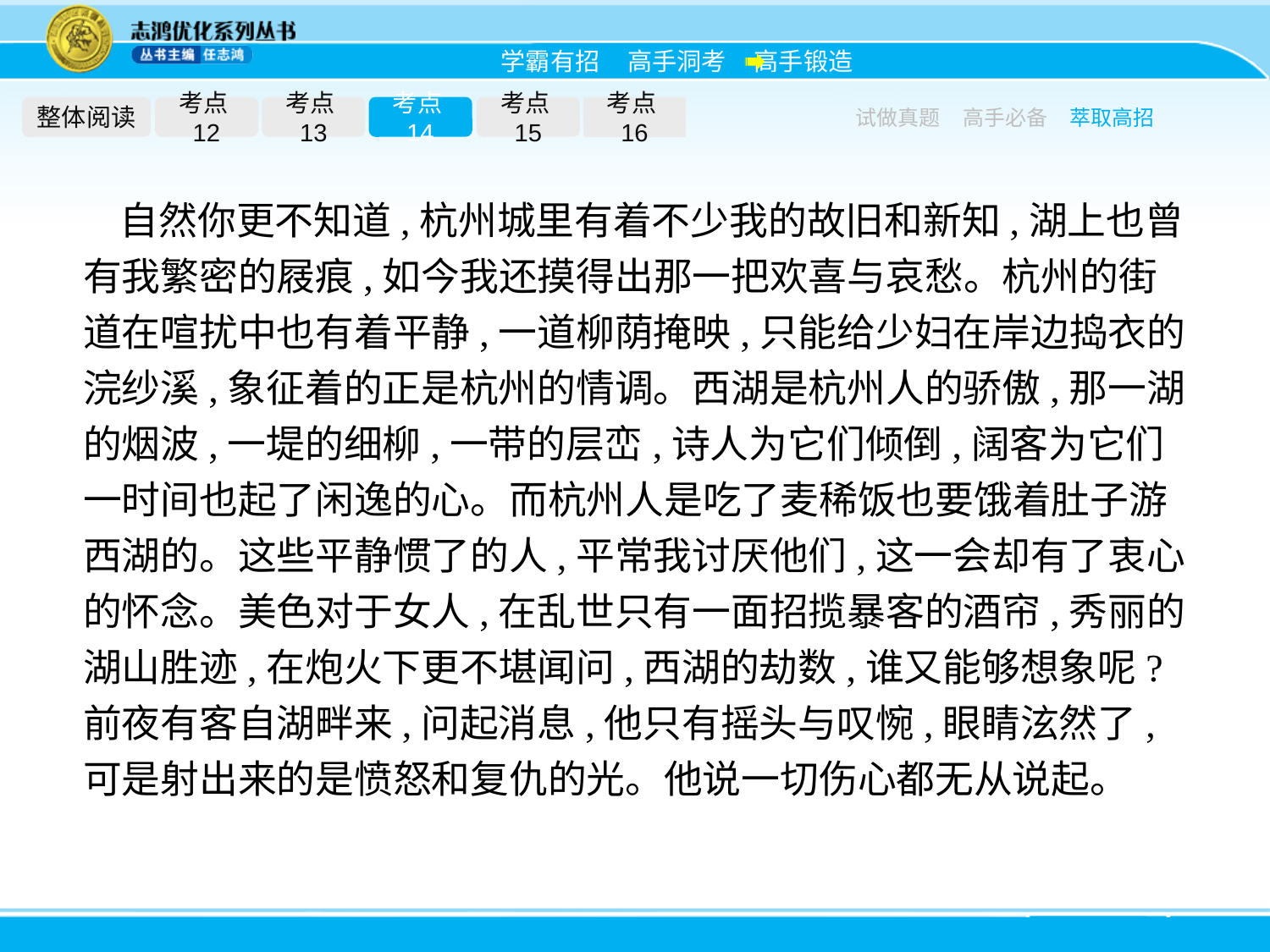

整体阅读
考点12
考点13
考点14
考点15
考点16
试做真题
高手必备
萃取高招
自然你更不知道,杭州城里有着不少我的故旧和新知,湖上也曾有我繁密的屐痕,如今我还摸得出那一把欢喜与哀愁。杭州的街道在喧扰中也有着平静,一道柳荫掩映,只能给少妇在岸边捣衣的浣纱溪,象征着的正是杭州的情调。西湖是杭州人的骄傲,那一湖的烟波,一堤的细柳,一带的层峦,诗人为它们倾倒,阔客为它们一时间也起了闲逸的心。而杭州人是吃了麦稀饭也要饿着肚子游西湖的。这些平静惯了的人,平常我讨厌他们,这一会却有了衷心的怀念。美色对于女人,在乱世只有一面招揽暴客的酒帘,秀丽的湖山胜迹,在炮火下更不堪闻问,西湖的劫数,谁又能够想象呢?前夜有客自湖畔来,问起消息,他只有摇头与叹惋,眼睛泫然了,可是射出来的是愤怒和复仇的光。他说一切伤心都无从说起。